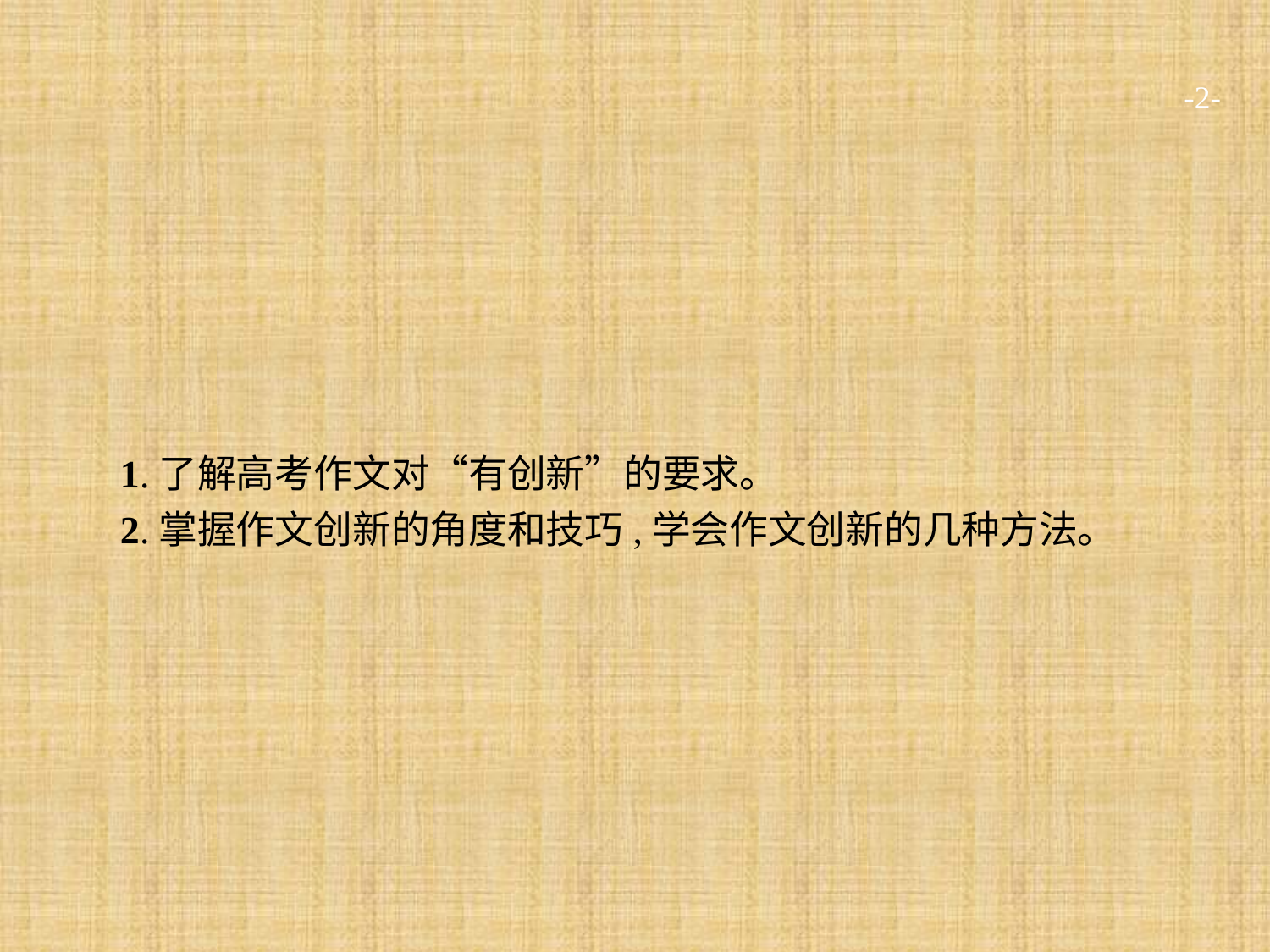

-2-
1.了解高考作文对“有创新”的要求。
2.掌握作文创新的角度和技巧,学会作文创新的几种方法。